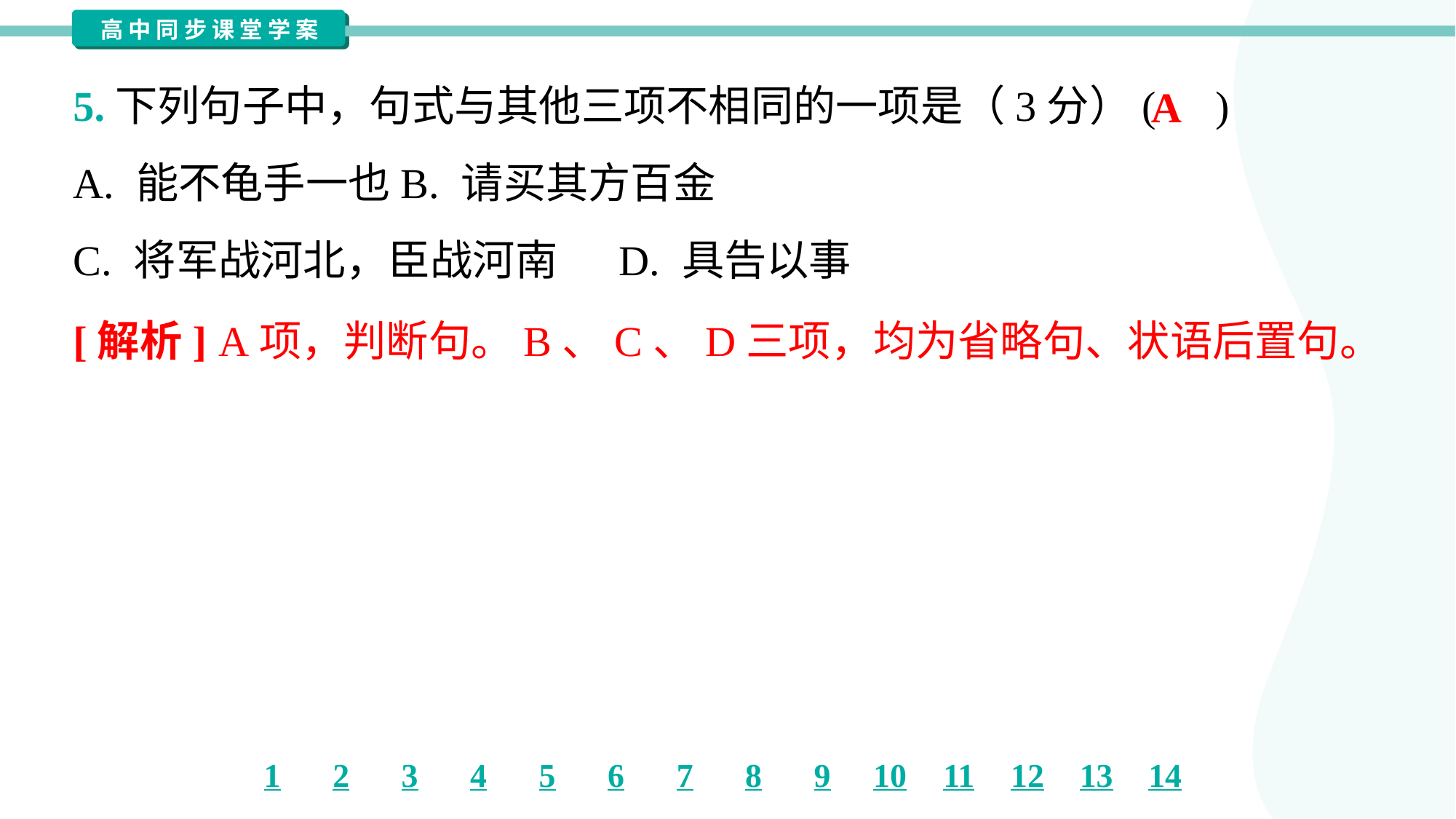

5.下列句子中，句式与其他三项不相同的一项是（3分）(     )
A
A. 能不龟手一也	B. 请买其方百金
C. 将军战河北，臣战河南	D. 具告以事
[解析] A项，判断句。B、C、D三项，均为省略句、状语后置句。